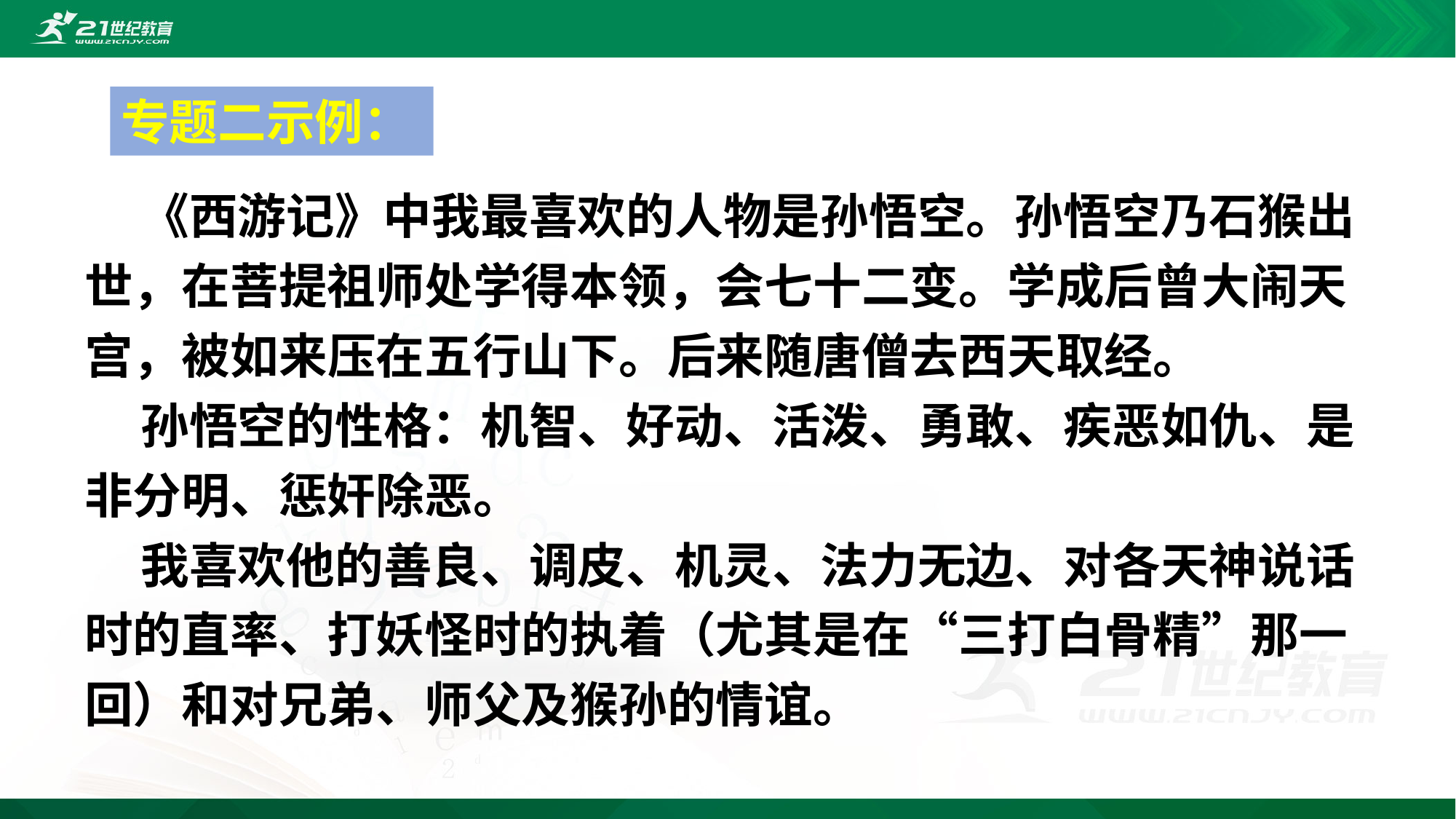

专题二示例：
    《西游记》中我最喜欢的人物是孙悟空。孙悟空乃石猴出世，在菩提祖师处学得本领，会七十二变。学成后曾大闹天宫，被如来压在五行山下。后来随唐僧去西天取经。
    孙悟空的性格：机智、好动、活泼、勇敢、疾恶如仇、是非分明、惩奸除恶。
    我喜欢他的善良、调皮、机灵、法力无边、对各天神说话时的直率、打妖怪时的执着（尤其是在“三打白骨精”那一回）和对兄弟、师父及猴孙的情谊。